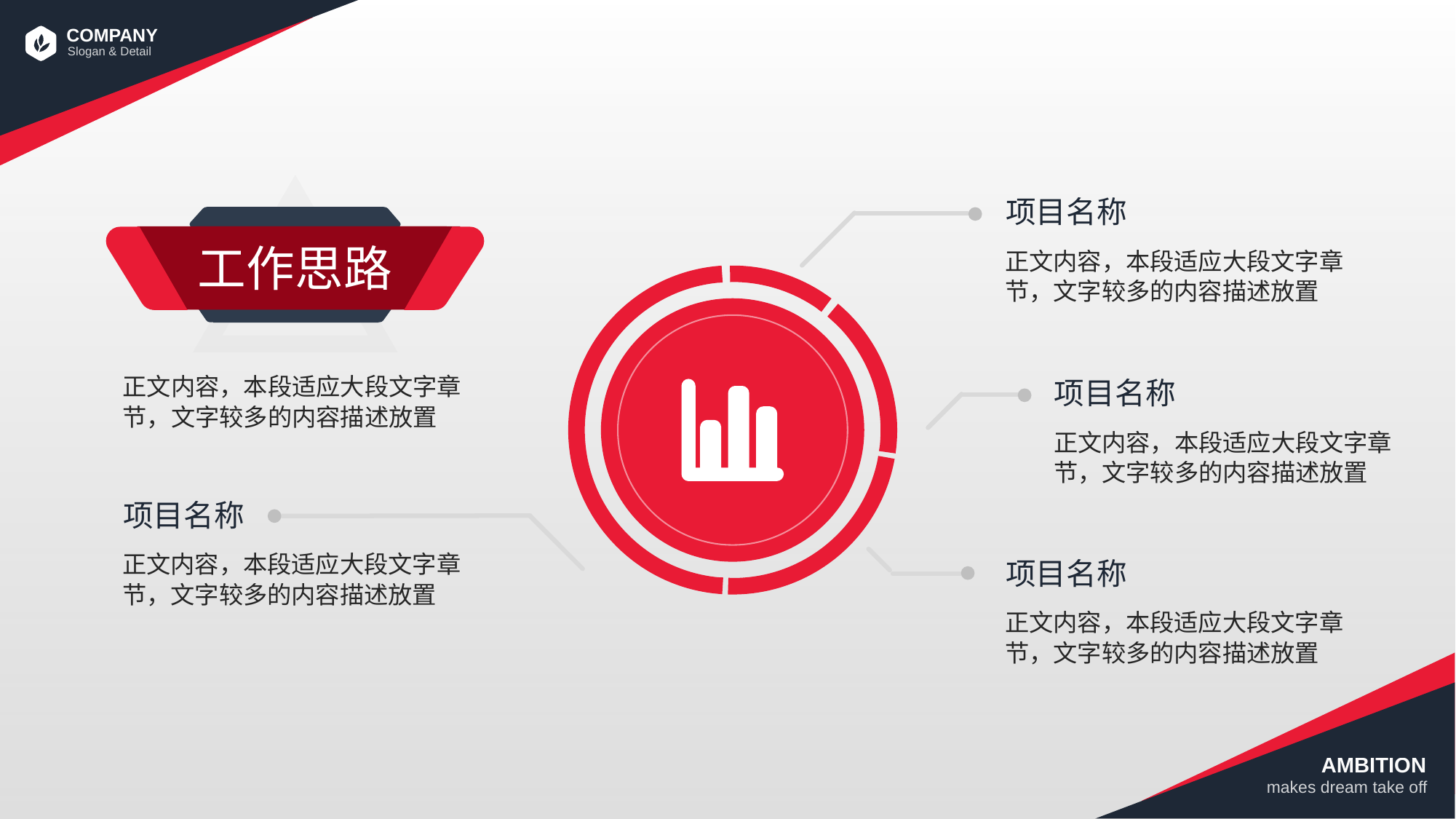

项目名称

工作思路

正文内容，本段适应大段文字章节，文字较多的内容描述放置

正文内容，本段适应大段文字章节，文字较多的内容描述放置
项目名称

正文内容，本段适应大段文字章节，文字较多的内容描述放置
项目名称

正文内容，本段适应大段文字章节，文字较多的内容描述放置

项目名称
正文内容，本段适应大段文字章节，文字较多的内容描述放置